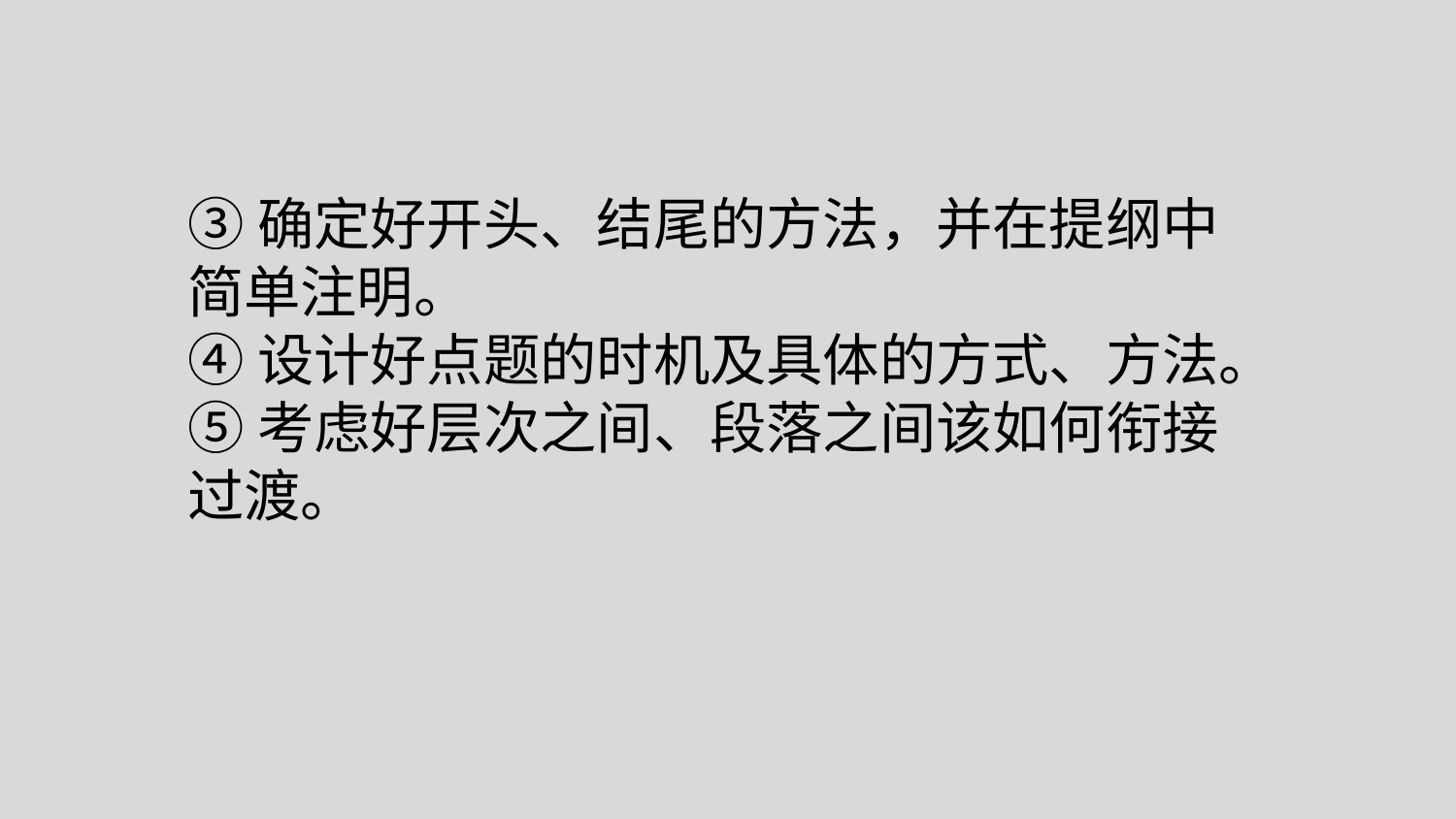

③确定好开头、结尾的方法，并在提纲中简单注明。
④设计好点题的时机及具体的方式、方法。
⑤考虑好层次之间、段落之间该如何衔接过渡。